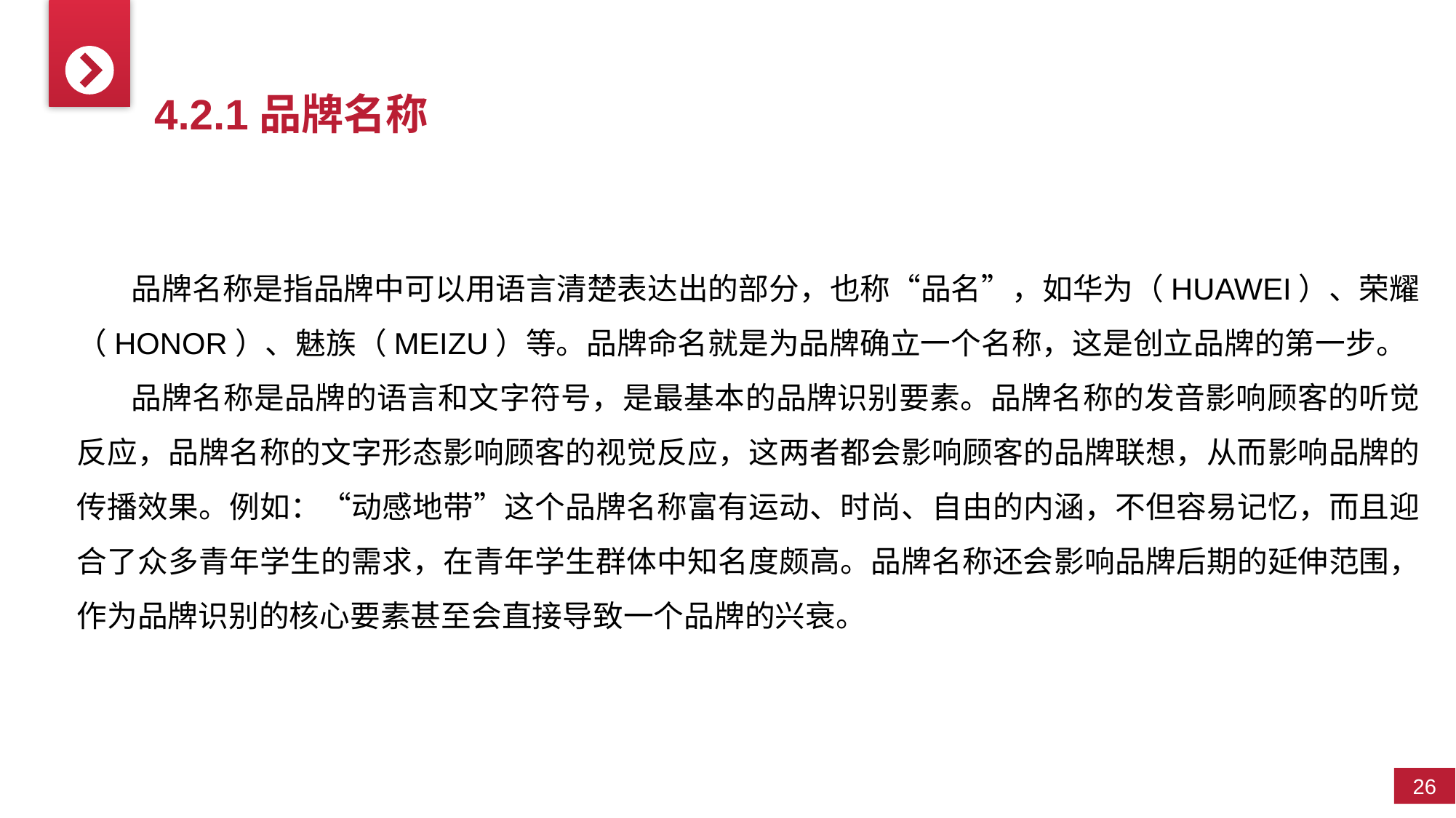

4.2.1品牌名称
品牌名称是指品牌中可以用语言清楚表达出的部分，也称“品名”，如华为（HUAWEI）、荣耀（HONOR）、魅族（MEIZU）等。品牌命名就是为品牌确立一个名称，这是创立品牌的第一步。
品牌名称是品牌的语言和文字符号，是最基本的品牌识别要素。品牌名称的发音影响顾客的听觉反应，品牌名称的文字形态影响顾客的视觉反应，这两者都会影响顾客的品牌联想，从而影响品牌的传播效果。例如：“动感地带”这个品牌名称富有运动、时尚、自由的内涵，不但容易记忆，而且迎合了众多青年学生的需求，在青年学生群体中知名度颇高。品牌名称还会影响品牌后期的延伸范围，作为品牌识别的核心要素甚至会直接导致一个品牌的兴衰。